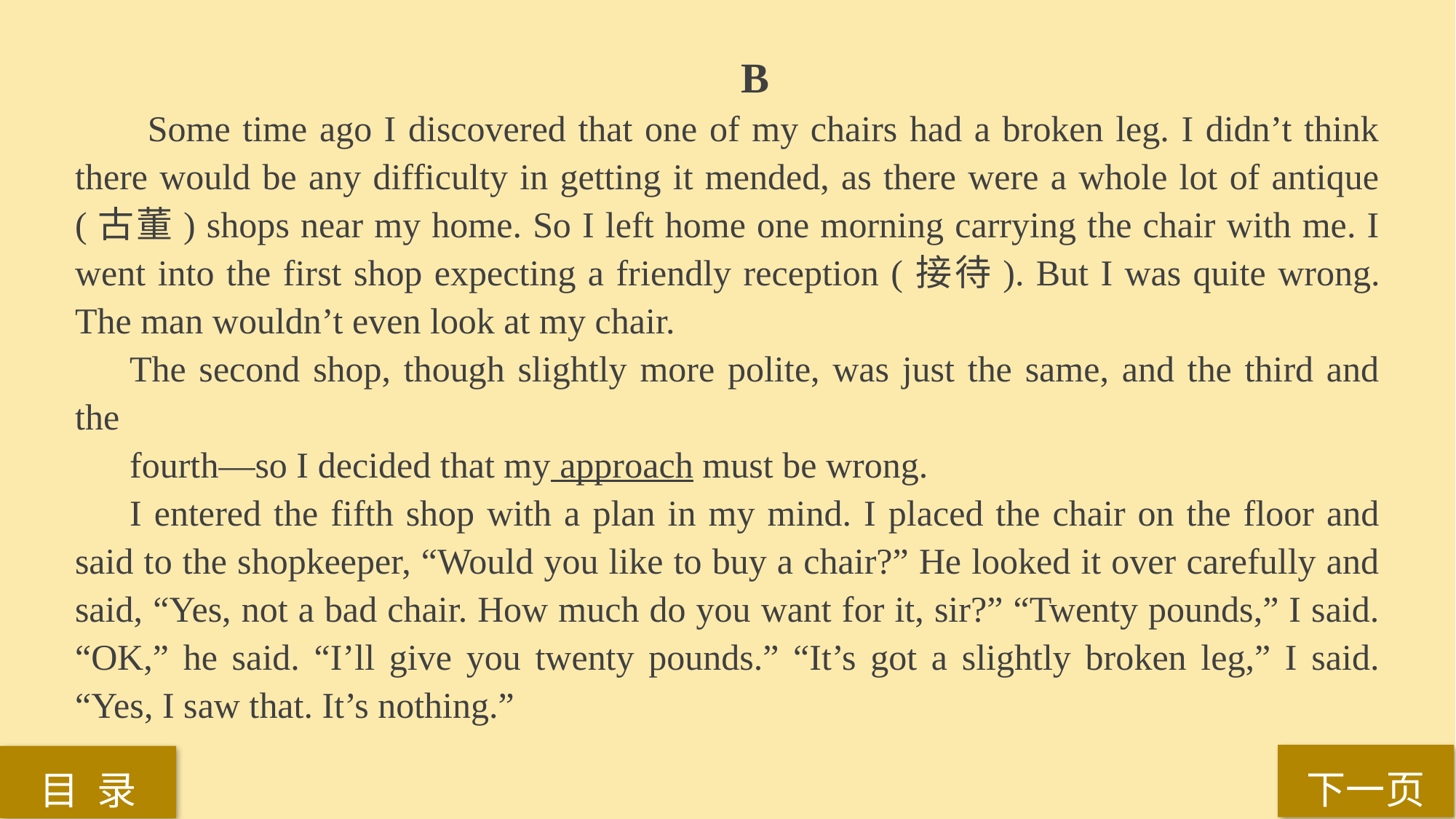

B
      Some time ago I discovered that one of my chairs had a broken leg. I didn’t think there would be any difficulty in getting it mended, as there were a whole lot of antique (古董) shops near my home. So I left home one morning carrying the chair with me. I went into the first shop expecting a friendly reception (接待). But I was quite wrong. The man wouldn’t even look at my chair.
The second shop, though slightly more polite, was just the same, and the third and the
fourth—so I decided that my approach must be wrong.
I entered the fifth shop with a plan in my mind. I placed the chair on the floor and said to the shopkeeper, “Would you like to buy a chair?” He looked it over carefully and said, “Yes, not a bad chair. How much do you want for it, sir?” “Twenty pounds,” I said. “OK,” he said. “I’ll give you twenty pounds.” “It’s got a slightly broken leg,” I said. “Yes, I saw that. It’s nothing.”